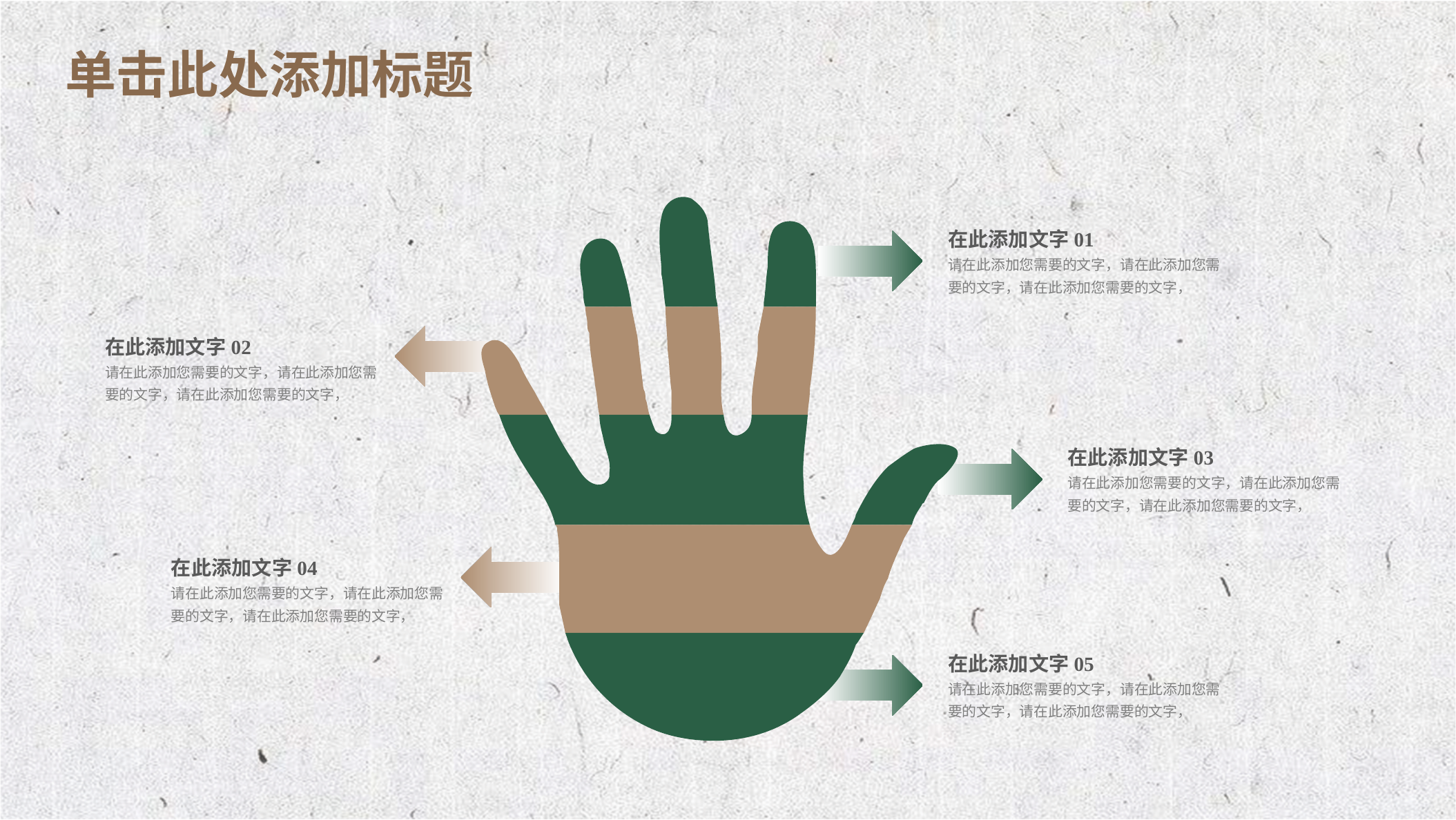

播放延迟符 可删除

在此添加文字01
请在此添加您需要的文字，请在此添加您需要的文字，请在此添加您需要的文字，

在此添加文字02
请在此添加您需要的文字，请在此添加您需要的文字，请在此添加您需要的文字，

在此添加文字03
请在此添加您需要的文字，请在此添加您需要的文字，请在此添加您需要的文字，

在此添加文字04
请在此添加您需要的文字，请在此添加您需要的文字，请在此添加您需要的文字，

在此添加文字05
请在此添加您需要的文字，请在此添加您需要的文字，请在此添加您需要的文字，